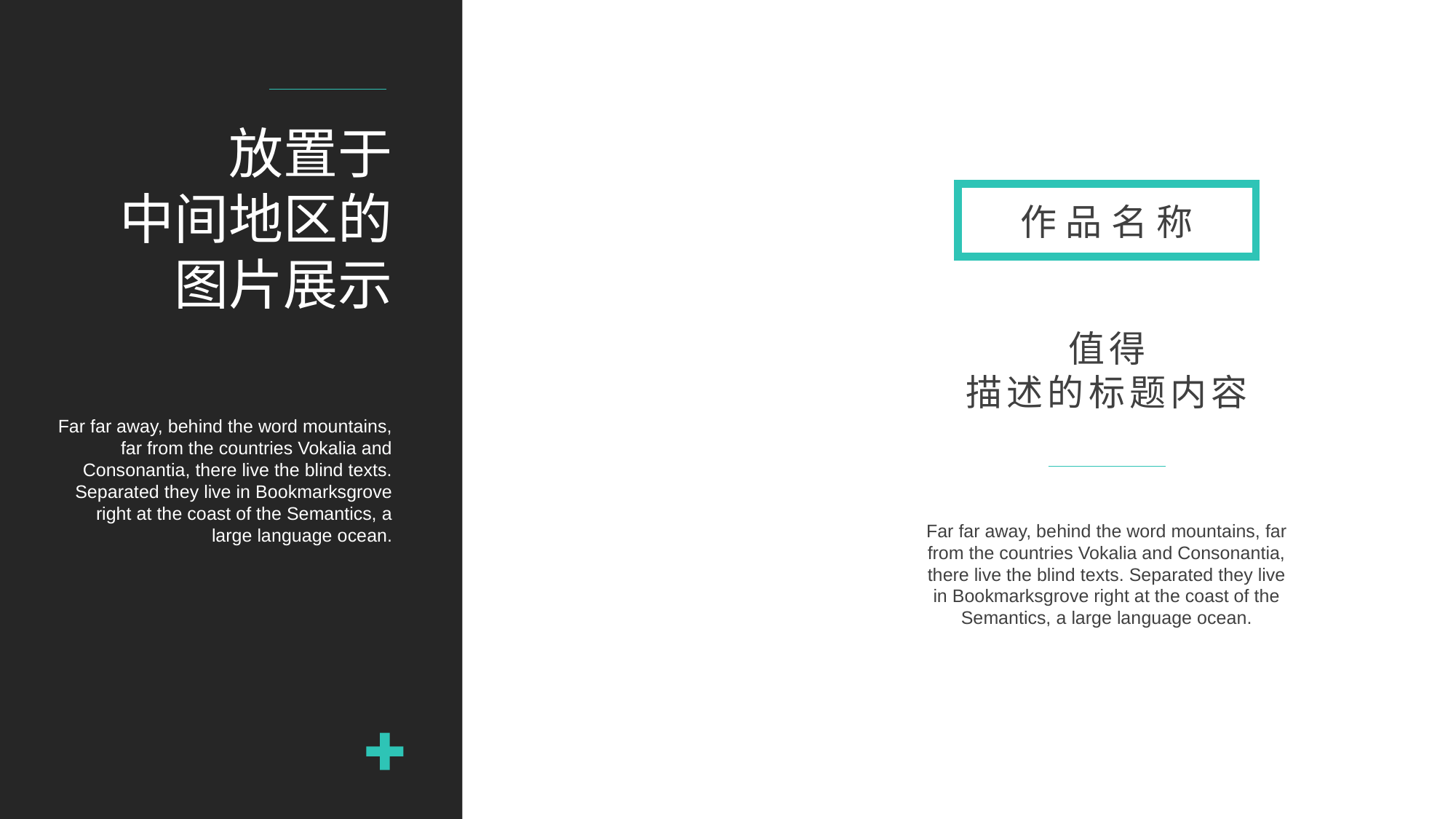

放置于
中间地区的
图片展示

作品名称
值得
描述的标题内容
Far far away, behind the word mountains, far from the countries Vokalia and Consonantia, there live the blind texts. Separated they live in Bookmarksgrove right at the coast of the Semantics, a large language ocean.
Far far away, behind the word mountains, far from the countries Vokalia and Consonantia, there live the blind texts. Separated they live in Bookmarksgrove right at the coast of the Semantics, a large language ocean.